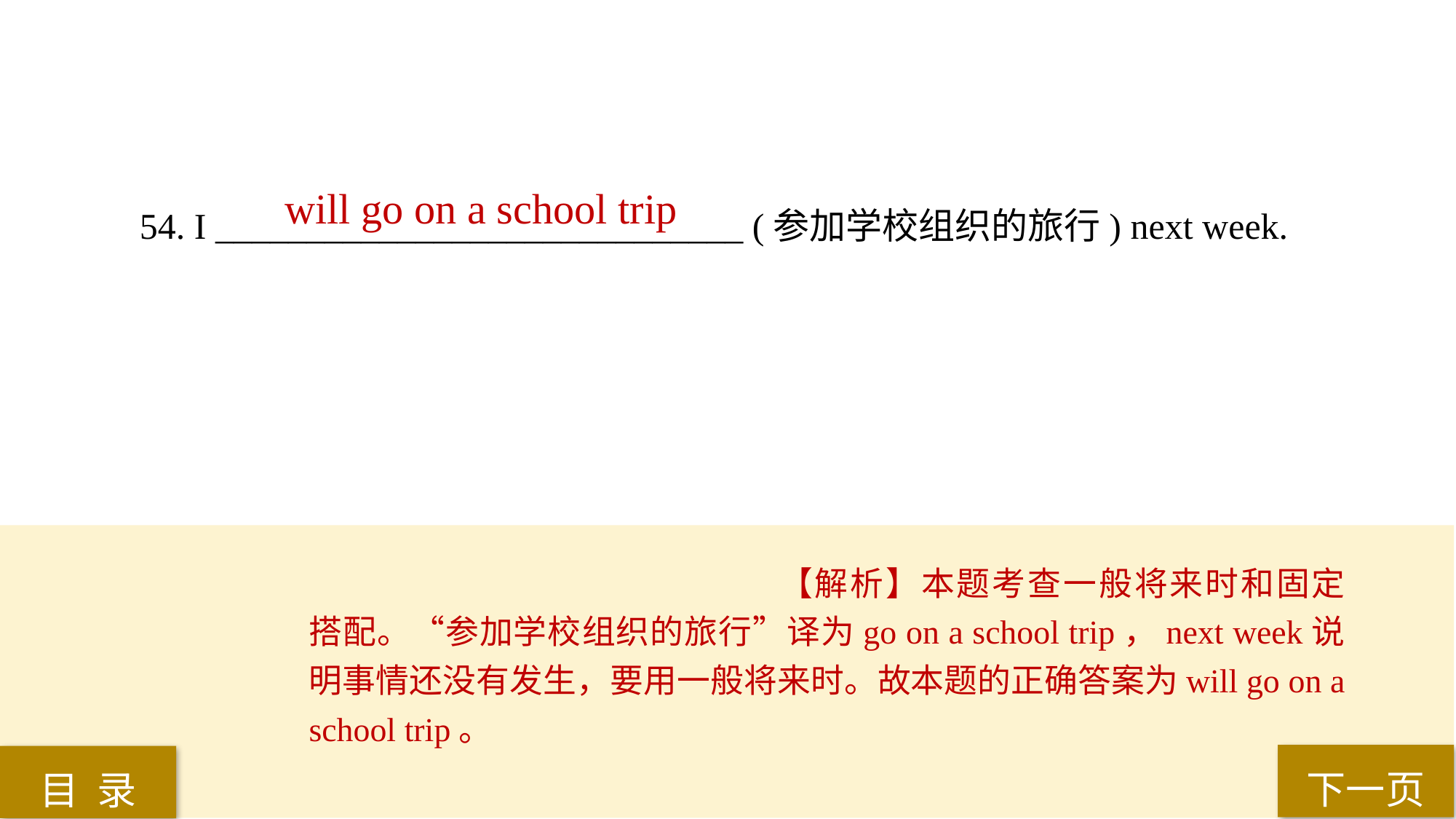

will go on a school trip
54. I _____________________________ (参加学校组织的旅行) next week.
【解析】本题考查一般将来时和固定搭配。“参加学校组织的旅行”译为go on a school trip，next week说明事情还没有发生，要用一般将来时。故本题的正确答案为will go on a school trip。